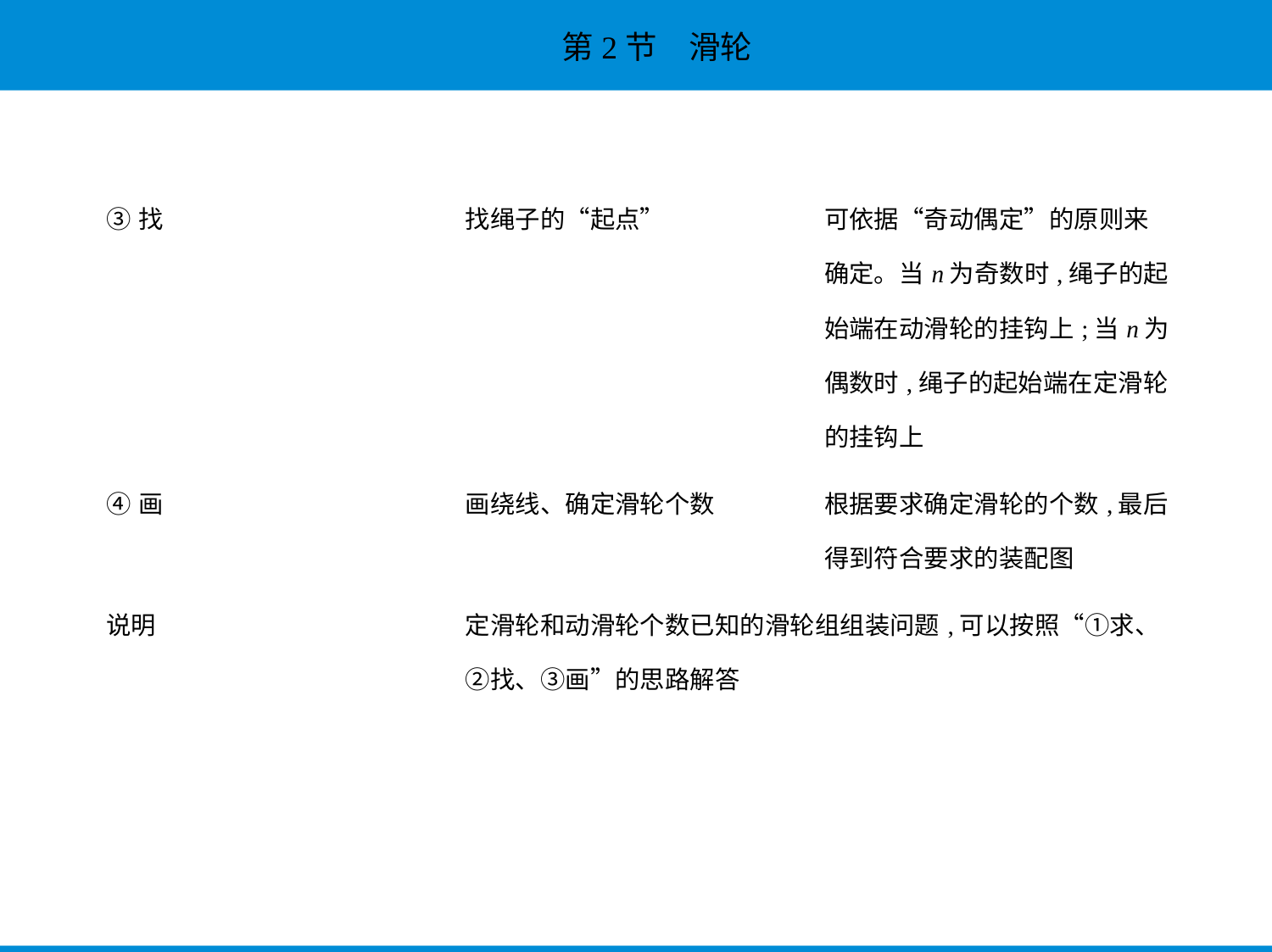

| ③找 | 找绳子的“起点” | 可依据“奇动偶定”的原则来 确定。当n为奇数时,绳子的起 始端在动滑轮的挂钩上;当n为 偶数时,绳子的起始端在定滑轮 的挂钩上 |
| --- | --- | --- |
| ④画 | 画绕线、确定滑轮个数 | 根据要求确定滑轮的个数,最后 得到符合要求的装配图 |
| 说明 | 定滑轮和动滑轮个数已知的滑轮组组装问题,可以按照“①求、 ②找、③画”的思路解答 |  |